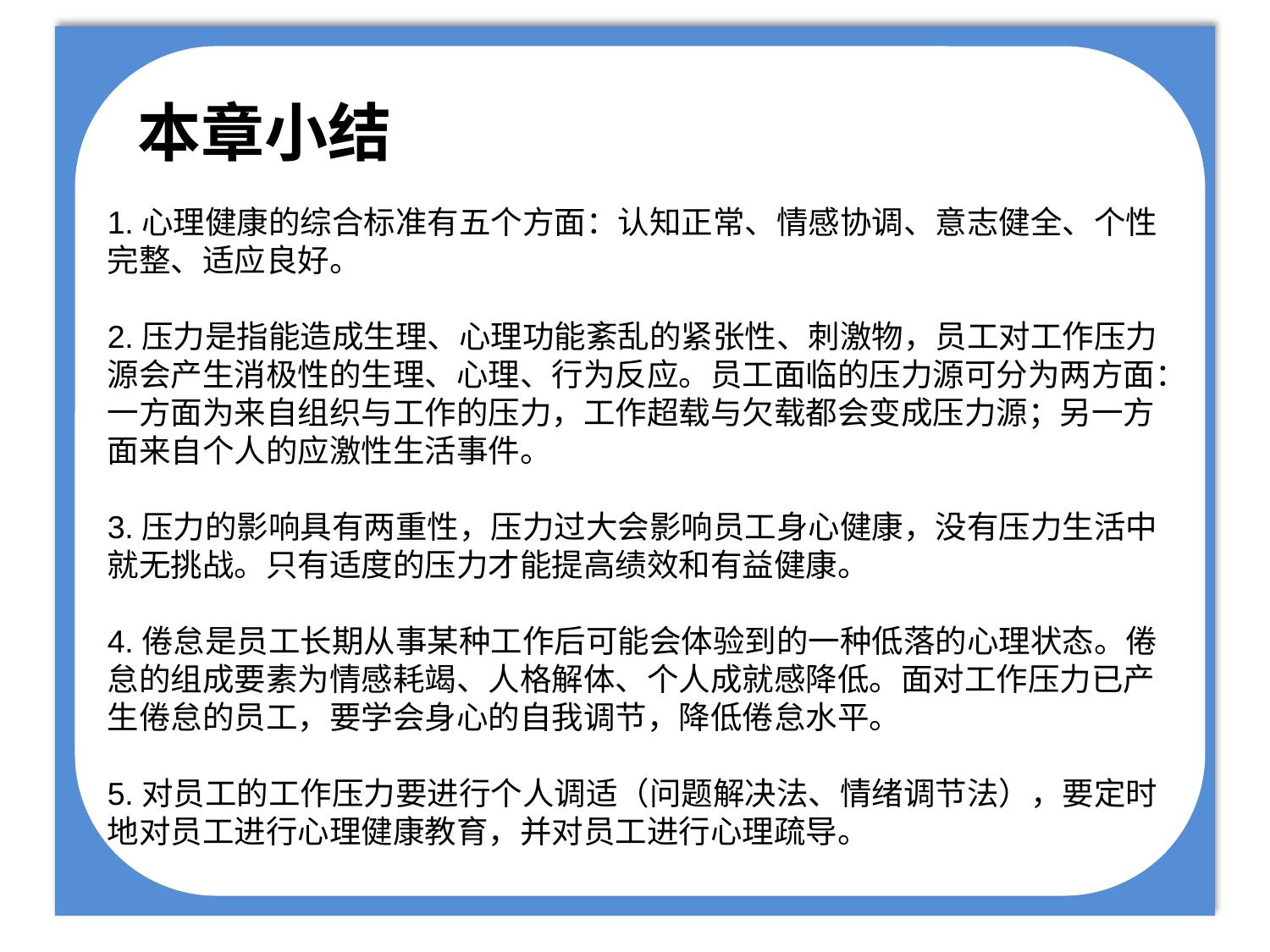

1.心理健康的综合标准有五个方面：认知正常、情感协调、意志健全、个性完整、适应良好。

2.压力是指能造成生理、心理功能紊乱的紧张性、刺激物，员工对工作压力源会产生消极性的生理、心理、行为反应。员工面临的压力源可分为两方面：一方面为来自组织与工作的压力，工作超载与欠载都会变成压力源；另一方面来自个人的应激性生活事件。

3.压力的影响具有两重性，压力过大会影响员工身心健康，没有压力生活中就无挑战。只有适度的压力才能提高绩效和有益健康。

4.倦怠是员工长期从事某种工作后可能会体验到的一种低落的心理状态。倦怠的组成要素为情感耗竭、人格解体、个人成就感降低。面对工作压力已产生倦怠的员工，要学会身心的自我调节，降低倦怠水平。

5.对员工的工作压力要进行个人调适（问题解决法、情绪调节法），要定时地对员工进行心理健康教育，并对员工进行心理疏导。